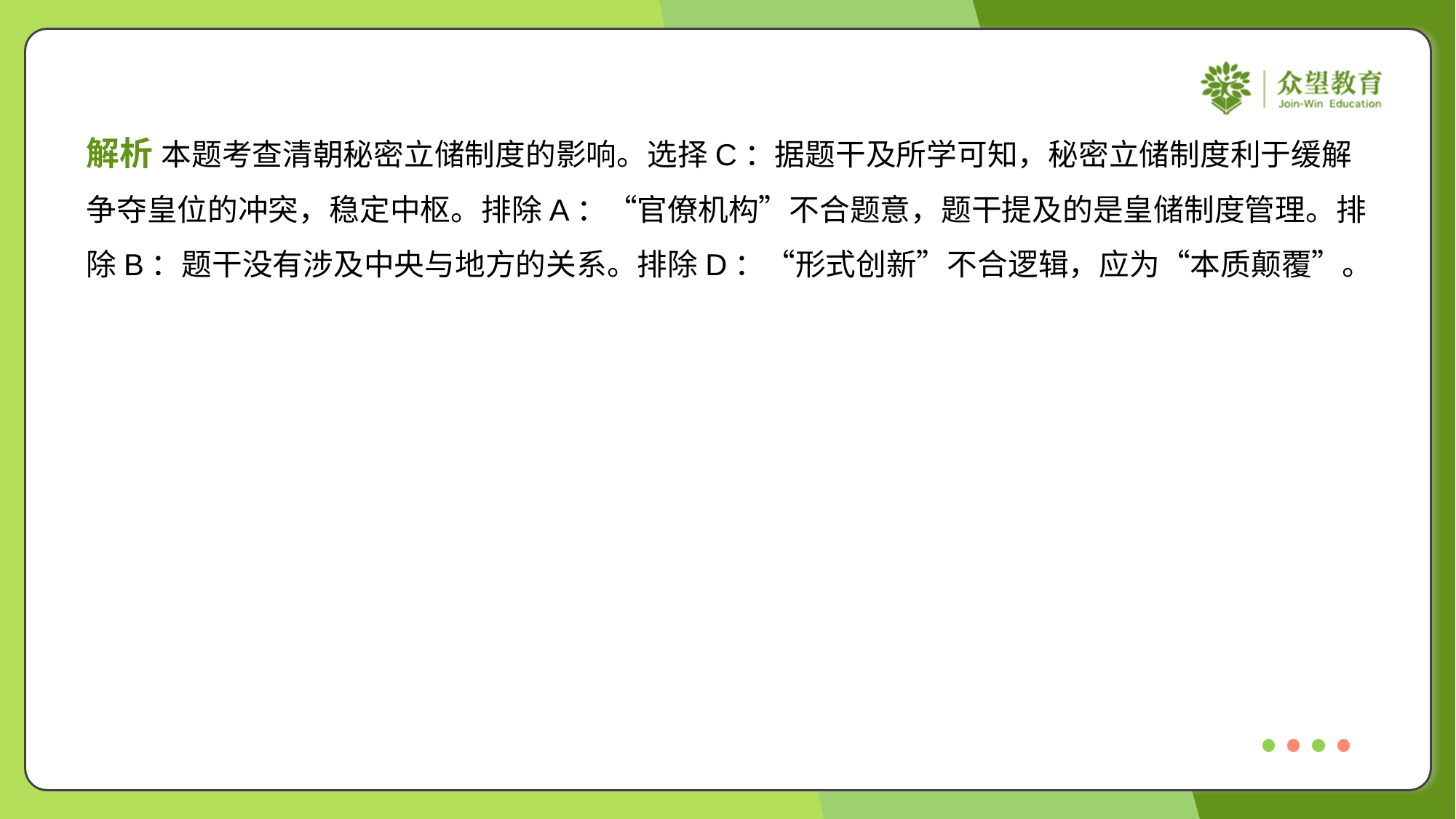

解析 本题考查清朝秘密立储制度的影响。选择C：据题干及所学可知，秘密立储制度利于缓解
争夺皇位的冲突，稳定中枢。排除A：“官僚机构”不合题意，题干提及的是皇储制度管理。排
除B：题干没有涉及中央与地方的关系。排除D：“形式创新”不合逻辑，应为“本质颠覆”。